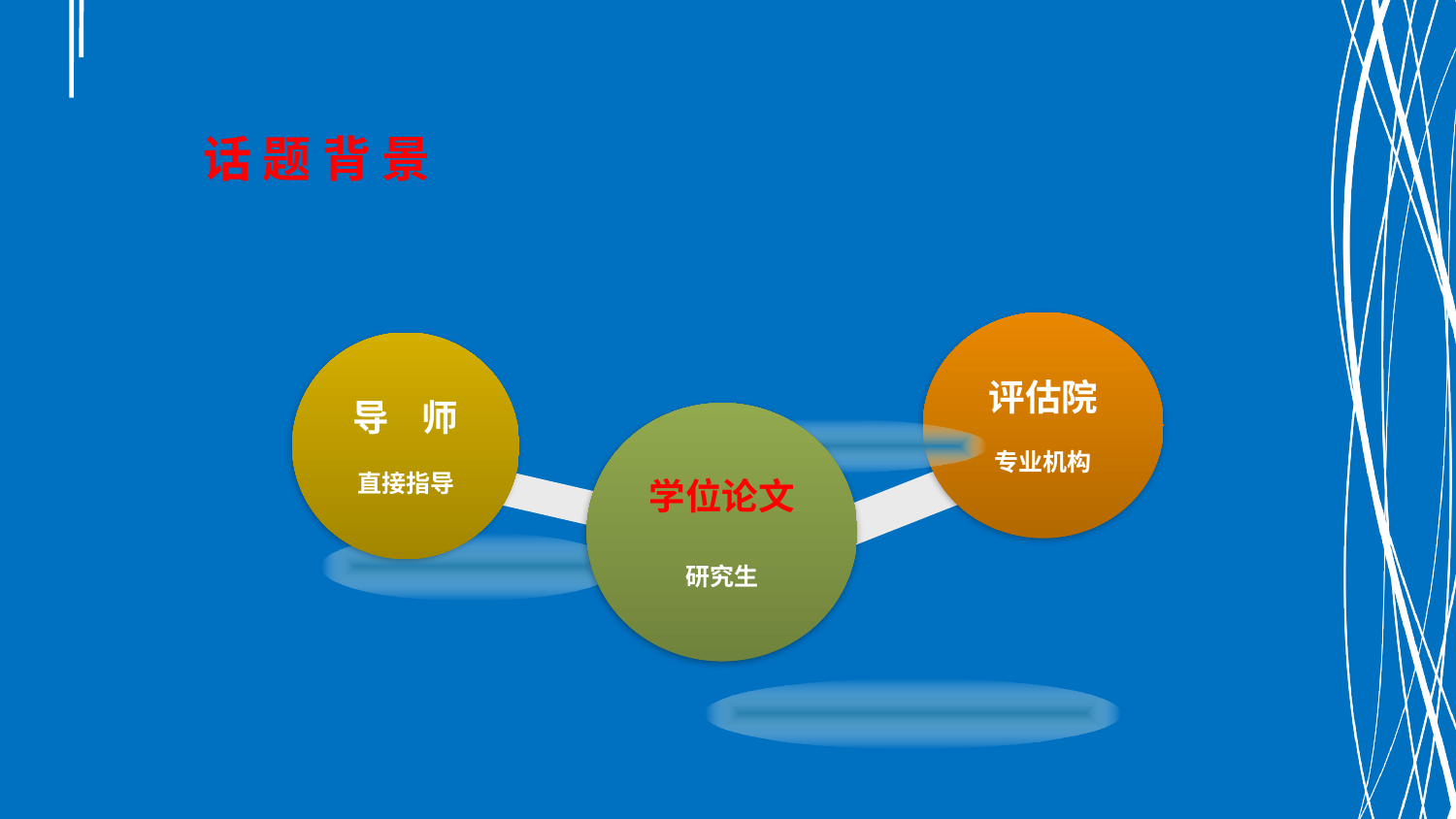

# 话 题 背 景
评估院

专业机构
导    师

直接指导

学位论文

研究生